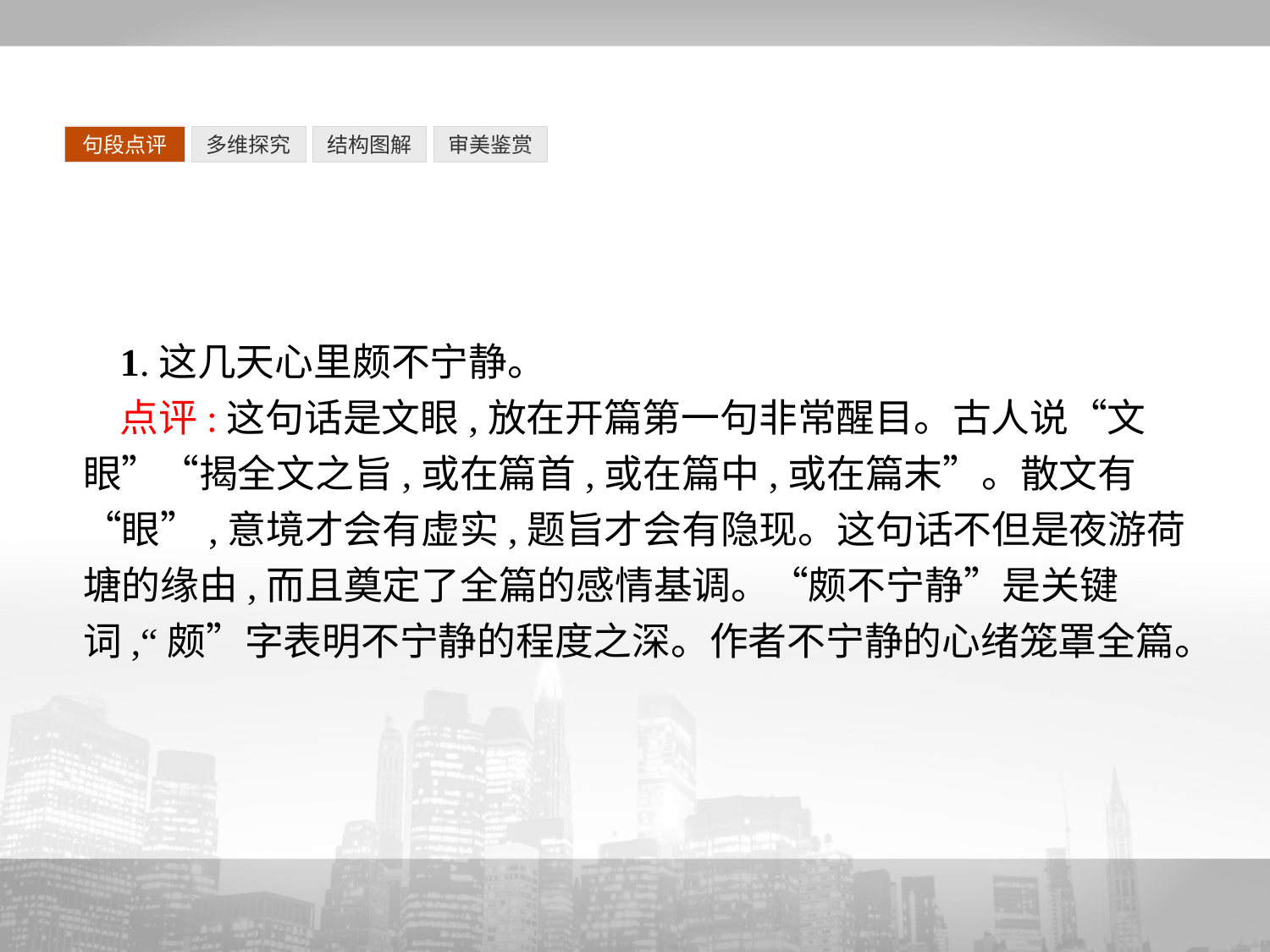

句段点评
多维探究
结构图解
审美鉴赏
1.这几天心里颇不宁静。
点评:这句话是文眼,放在开篇第一句非常醒目。古人说“文眼”“揭全文之旨,或在篇首,或在篇中,或在篇末”。散文有“眼”,意境才会有虚实,题旨才会有隐现。这句话不但是夜游荷塘的缘由,而且奠定了全篇的感情基调。“颇不宁静”是关键词,“颇”字表明不宁静的程度之深。作者不宁静的心绪笼罩全篇。